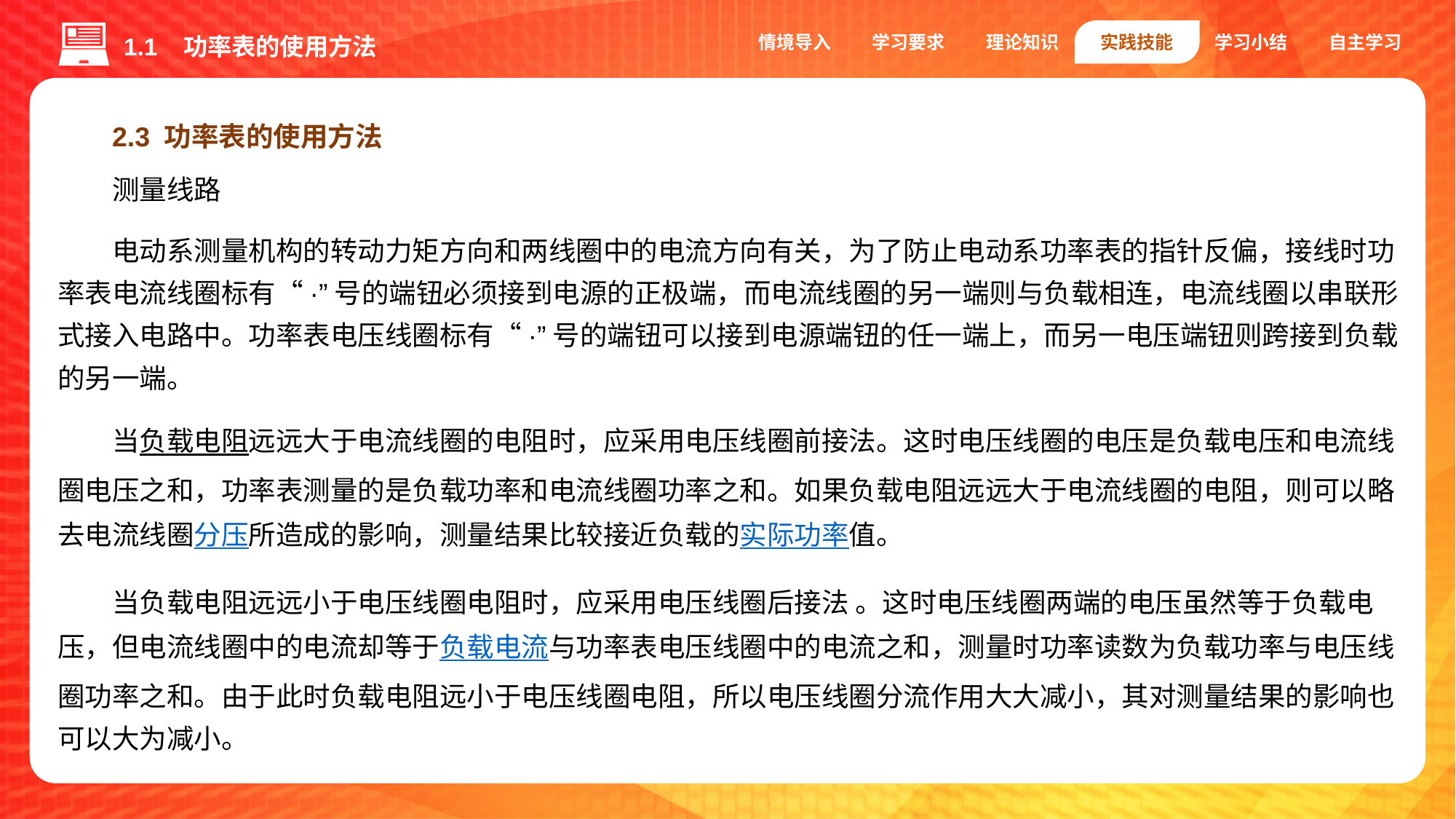

情境导入
学习要求
理论知识
实践技能
学习小结
自主学习

1.1   功率表的使用方法

2.3 功率表的使用方法
测量线路
电动系测量机构的转动力矩方向和两线圈中的电流方向有关，为了防止电动系功率表的指针反偏，接线时功率表电流线圈标有“·”号的端钮必须接到电源的正极端，而电流线圈的另一端则与负载相连，电流线圈以串联形式接入电路中。功率表电压线圈标有“·”号的端钮可以接到电源端钮的任一端上，而另一电压端钮则跨接到负载的另一端。
当负载电阻远远大于电流线圈的电阻时，应采用电压线圈前接法。这时电压线圈的电压是负载电压和电流线圈电压之和，功率表测量的是负载功率和电流线圈功率之和。如果负载电阻远远大于电流线圈的电阻，则可以略去电流线圈分压所造成的影响，测量结果比较接近负载的实际功率值。
当负载电阻远远小于电压线圈电阻时，应采用电压线圈后接法 。这时电压线圈两端的电压虽然等于负载电压，但电流线圈中的电流却等于负载电流与功率表电压线圈中的电流之和，测量时功率读数为负载功率与电压线圈功率之和。由于此时负载电阻远小于电压线圈电阻，所以电压线圈分流作用大大减小，其对测量结果的影响也可以大为减小。